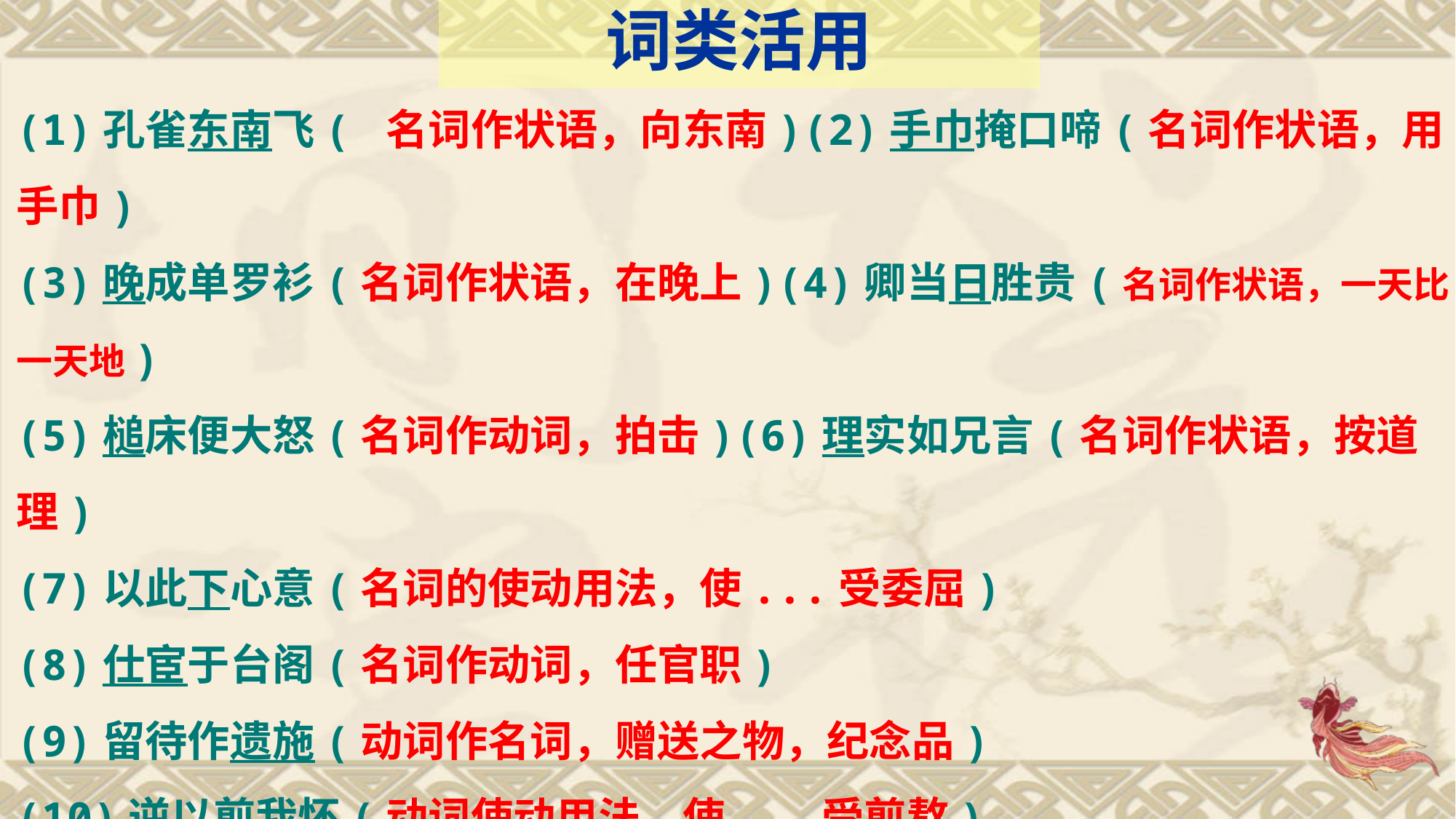

# 词类活用
(1)孔雀东南飞( 名词作状语，向东南)(2)手巾掩口啼(名词作状语，用手巾)
(3)晚成单罗衫(名词作状语，在晚上)(4)卿当日胜贵(名词作状语，一天比一天地)
(5)槌床便大怒(名词作动词，拍击)(6)理实如兄言(名词作状语，按道理)
(7)以此下心意(名词的使动用法，使...受委屈)
(8)仕宦于台阁(名词作动词，任官职)
(9)留待作遗施(动词作名词，赠送之物，纪念品)
(10)逆以煎我怀(动词使动用法，使...受煎熬)
(11)足以荣汝身(形容词使动用法，使...荣耀)
(12)千万不复全(形容词作动词，保全)